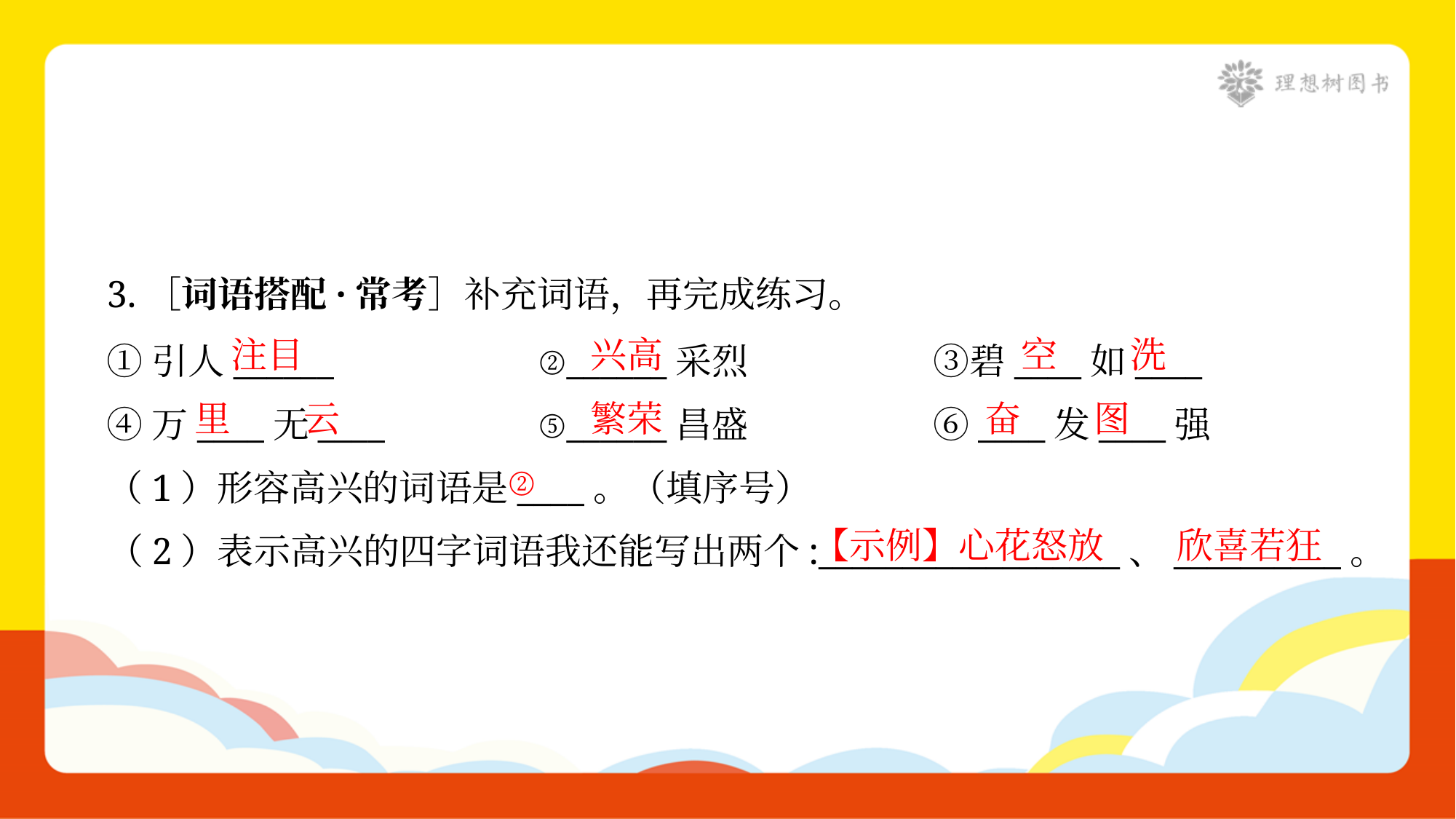

3.［词语搭配·常考］补充词语，再完成练习。
①引人______	②______采烈	③碧____如____
④万____无____	⑤______昌盛	⑥____发____强
注目
兴高
空
洗
里
云
繁荣
奋
图
②
（1）形容高兴的词语是____。（填序号）
【示例】心花怒放
欣喜若狂
（2）表示高兴的四字词语我还能写出两个:__________________、__________。